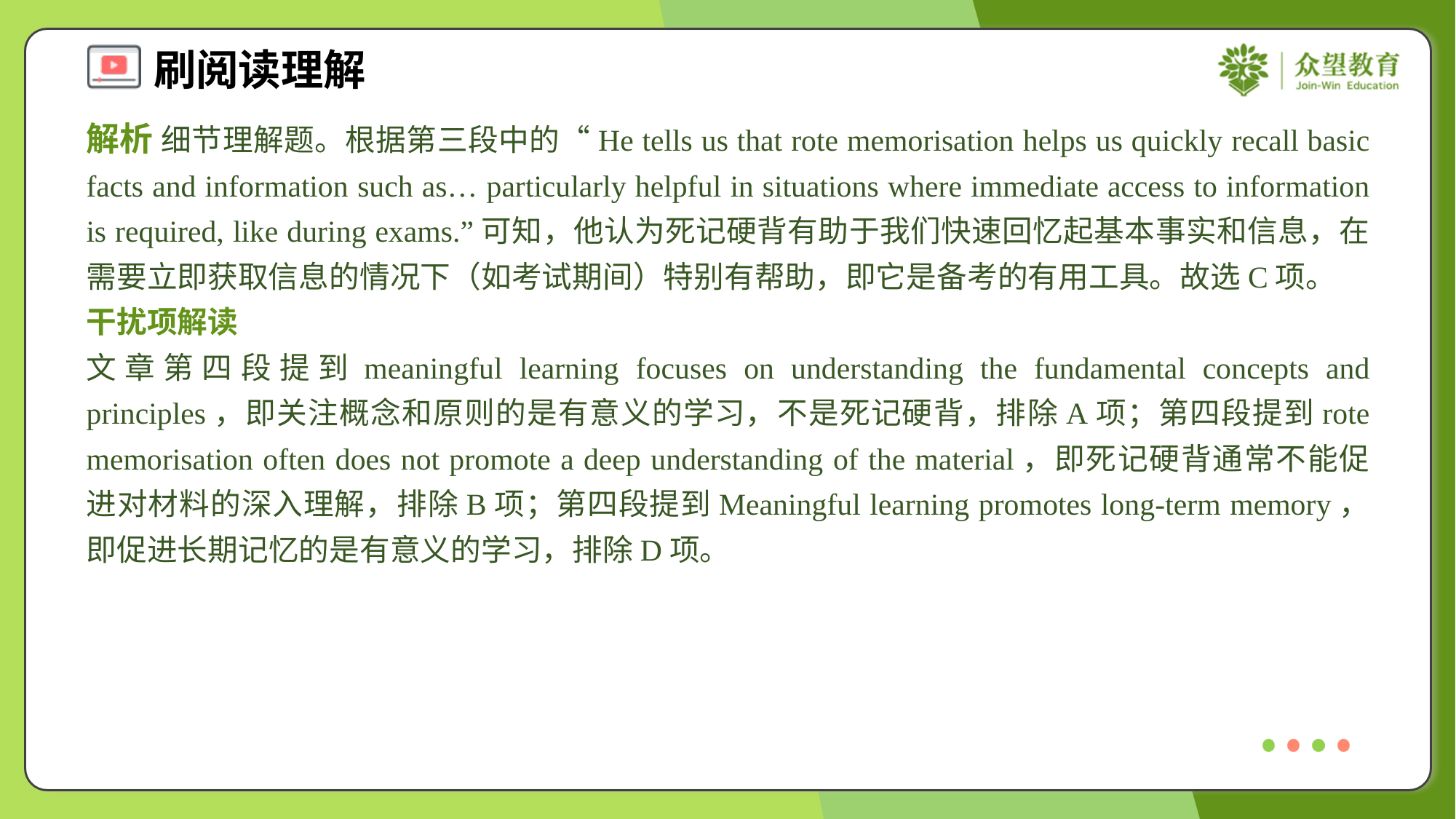

解析 细节理解题。根据第三段中的“He tells us that rote memorisation helps us quickly recall basic facts and information such as… particularly helpful in situations where immediate access to information is required, like during exams.”可知，他认为死记硬背有助于我们快速回忆起基本事实和信息，在需要立即获取信息的情况下（如考试期间）特别有帮助，即它是备考的有用工具。故选C项。
干扰项解读
文章第四段提到meaningful learning focuses on understanding the fundamental concepts and principles，即关注概念和原则的是有意义的学习，不是死记硬背，排除A项；第四段提到rote memorisation often does not promote a deep understanding of the material，即死记硬背通常不能促进对材料的深入理解，排除B项；第四段提到Meaningful learning promotes long-term memory，即促进长期记忆的是有意义的学习，排除D项。